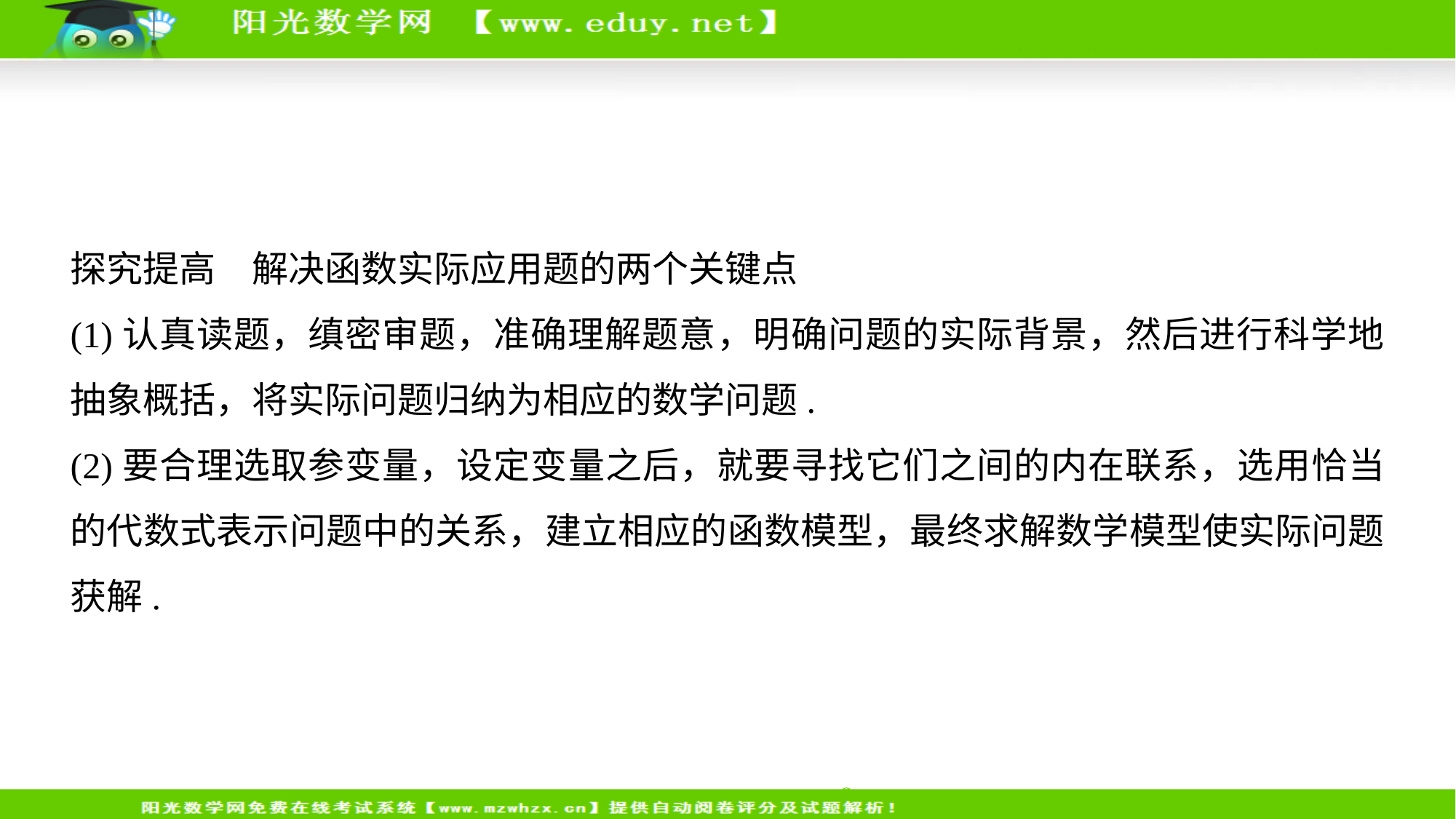

探究提高　解决函数实际应用题的两个关键点
(1)认真读题，缜密审题，准确理解题意，明确问题的实际背景，然后进行科学地抽象概括，将实际问题归纳为相应的数学问题.
(2)要合理选取参变量，设定变量之后，就要寻找它们之间的内在联系，选用恰当的代数式表示问题中的关系，建立相应的函数模型，最终求解数学模型使实际问题获解.